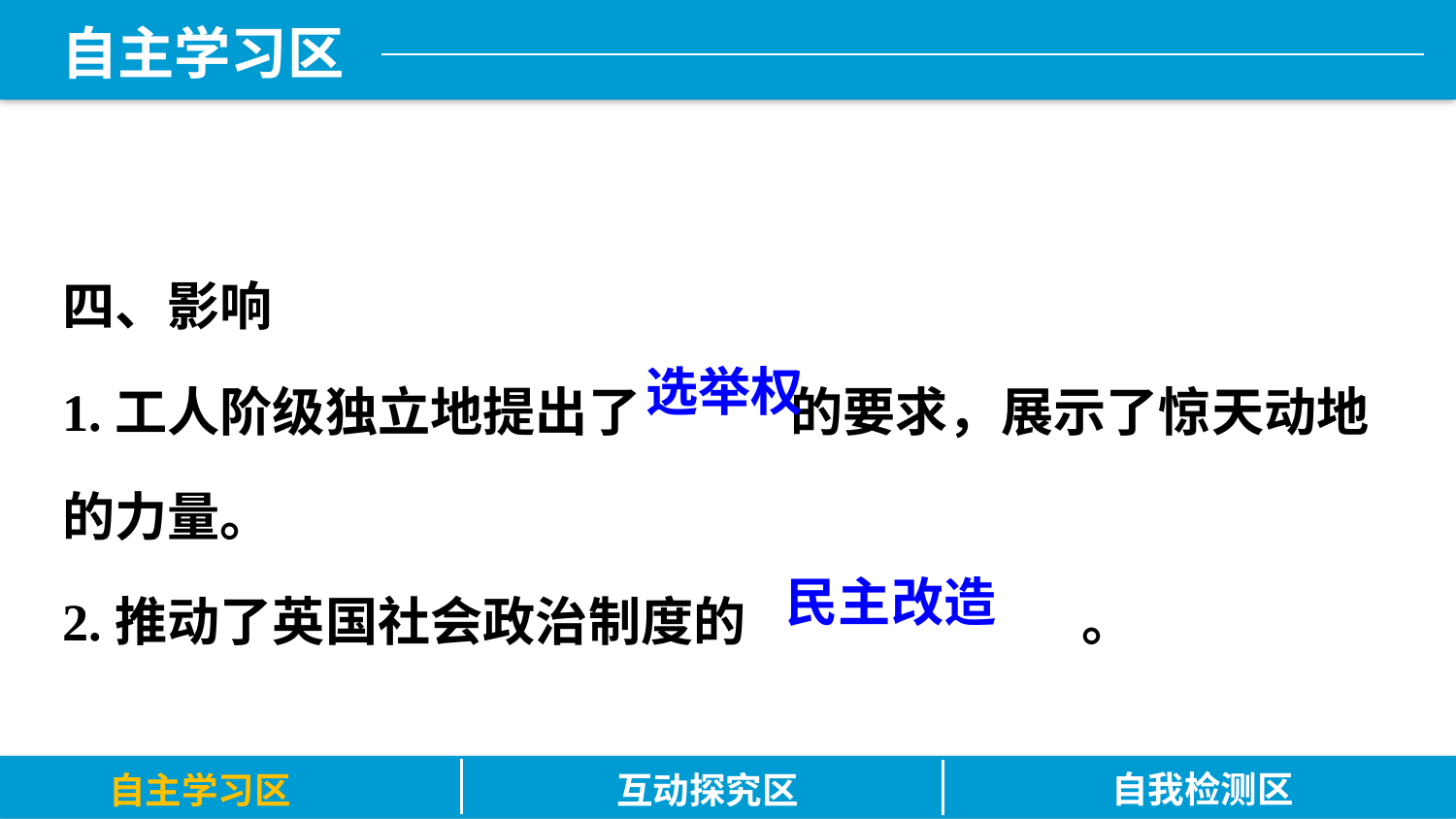

四、影响
1.工人阶级独立地提出了		的要求，展示了惊天动地的力量。
2.推动了英国社会政治制度的			。
选举权
民主改造
自我检测区
自主学习区
互动探究区